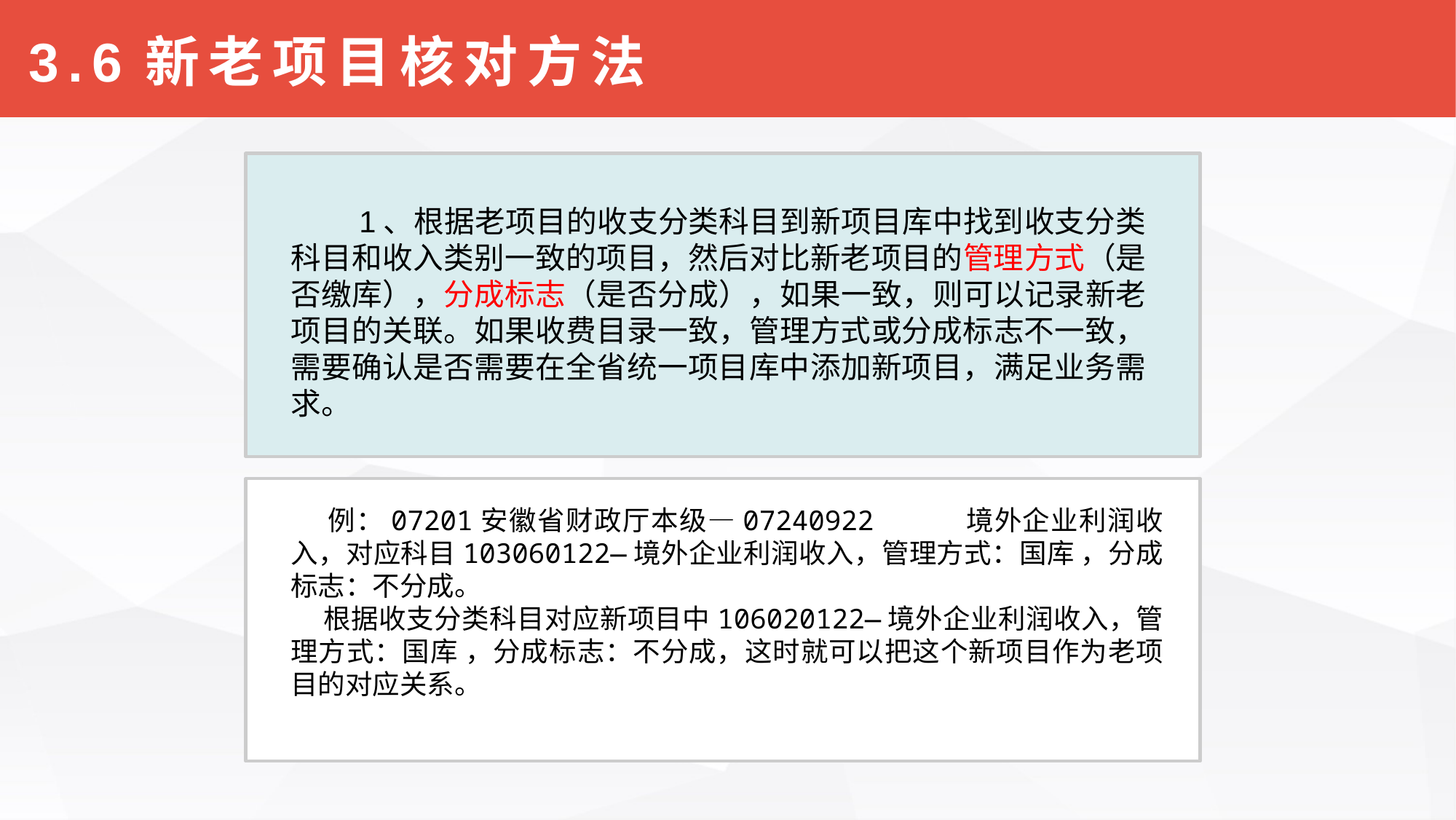

# 3.6新老项目核对方法

        1、根据老项目的收支分类科目到新项目库中找到收支分类科目和收入类别一致的项目，然后对比新老项目的管理方式（是否缴库），分成标志（是否分成），如果一致，则可以记录新老项目的关联。如果收费目录一致，管理方式或分成标志不一致，需要确认是否需要在全省统一项目库中添加新项目，满足业务需求。

    例：07201安徽省财政厅本级—07240922	境外企业利润收入，对应科目103060122—境外企业利润收入，管理方式：国库 ，分成标志：不分成。
    根据收支分类科目对应新项目中106020122—境外企业利润收入，管理方式：国库 ，分成标志：不分成，这时就可以把这个新项目作为老项目的对应关系。